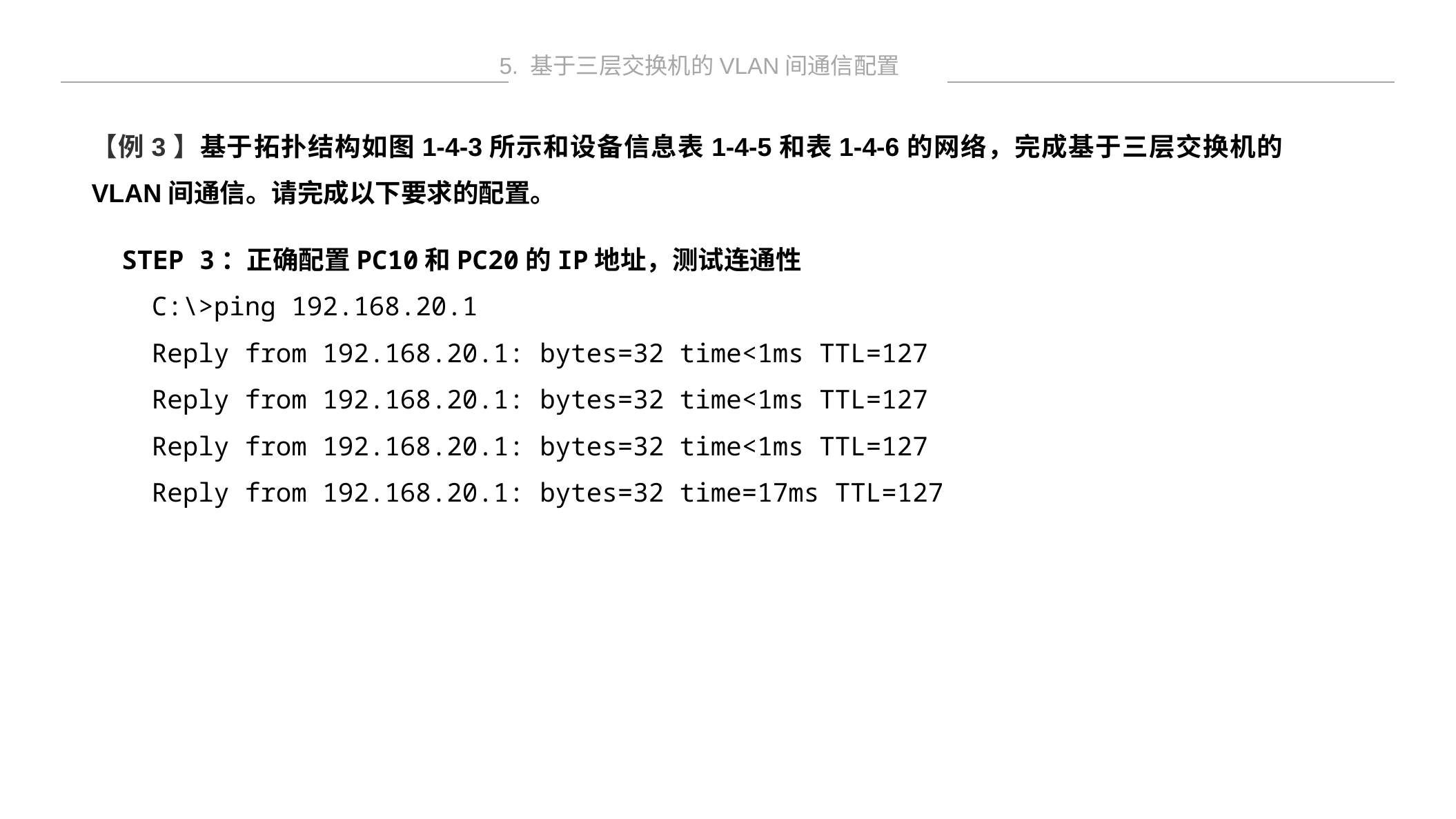

5. 基于三层交换机的VLAN间通信配置
【例3】基于拓扑结构如图1-4-3所示和设备信息表1-4-5和表1-4-6的网络，完成基于三层交换机的VLAN间通信。请完成以下要求的配置。
STEP 3：正确配置PC10和PC20的IP地址，测试连通性
C:\>ping 192.168.20.1
Reply from 192.168.20.1: bytes=32 time<1ms TTL=127
Reply from 192.168.20.1: bytes=32 time<1ms TTL=127
Reply from 192.168.20.1: bytes=32 time<1ms TTL=127
Reply from 192.168.20.1: bytes=32 time=17ms TTL=127